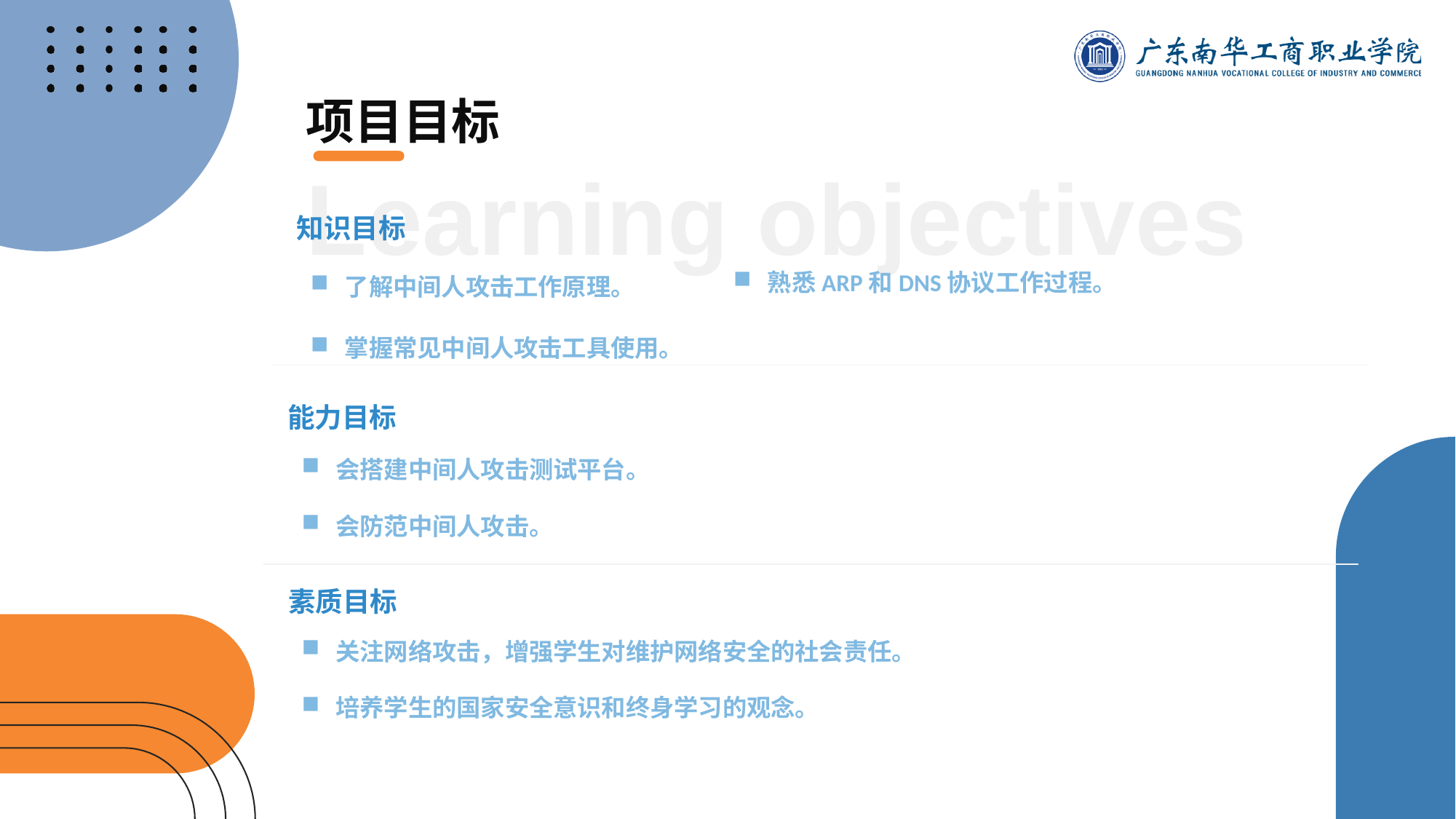

项目目标

Learning objectives
知识目标
熟悉ARP和DNS协议工作过程。
了解中间人攻击工作原理。
掌握常见中间人攻击工具使用。
能力目标

会搭建中间人攻击测试平台。
会防范中间人攻击。
素质目标

关注网络攻击，增强学生对维护网络安全的社会责任。
培养学生的国家安全意识和终身学习的观念。